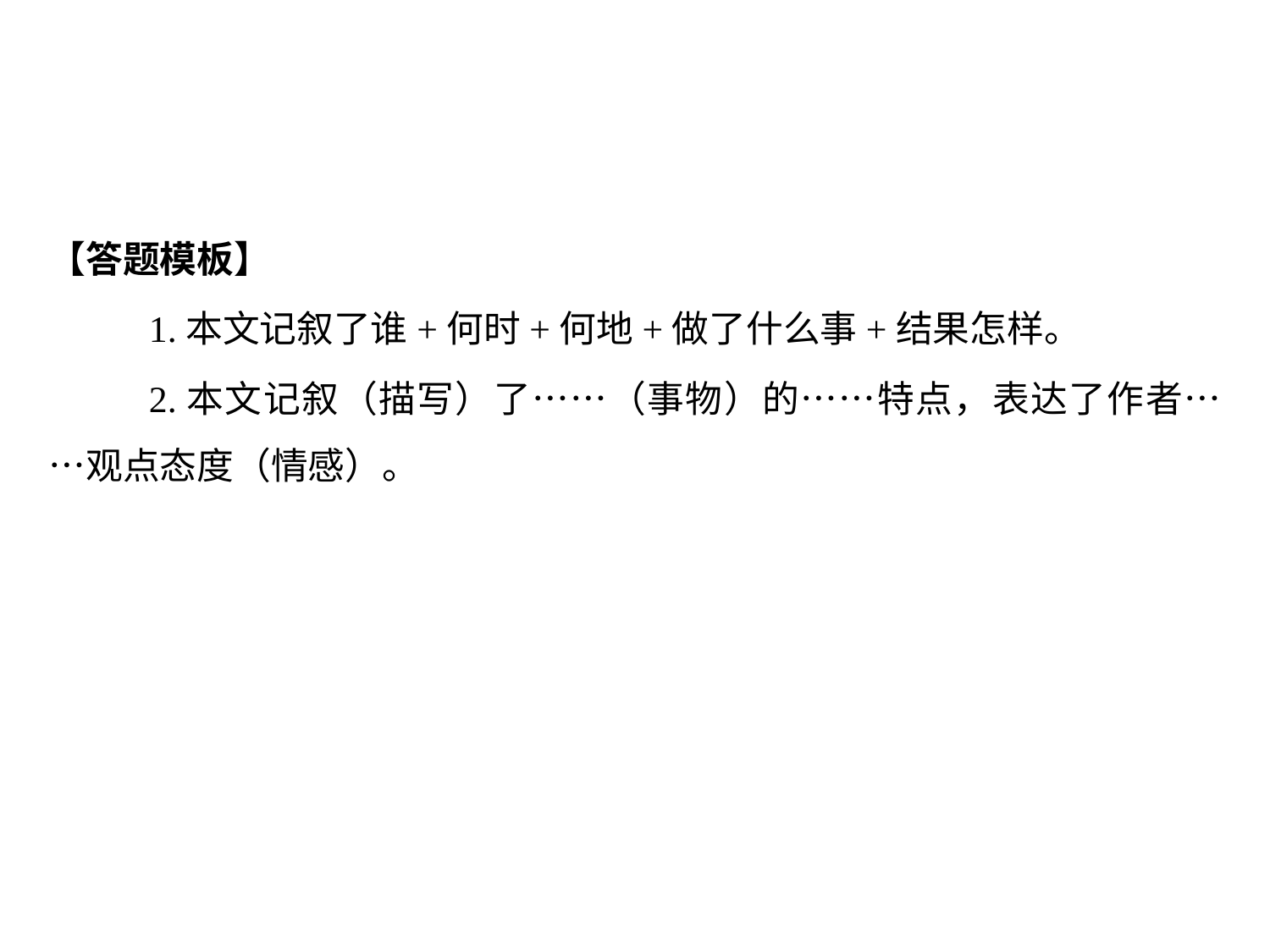

【答题模板】
1.本文记叙了谁+何时+何地+做了什么事+结果怎样。
2.本文记叙（描写）了……（事物）的……特点，表达了作者……观点态度（情感）。